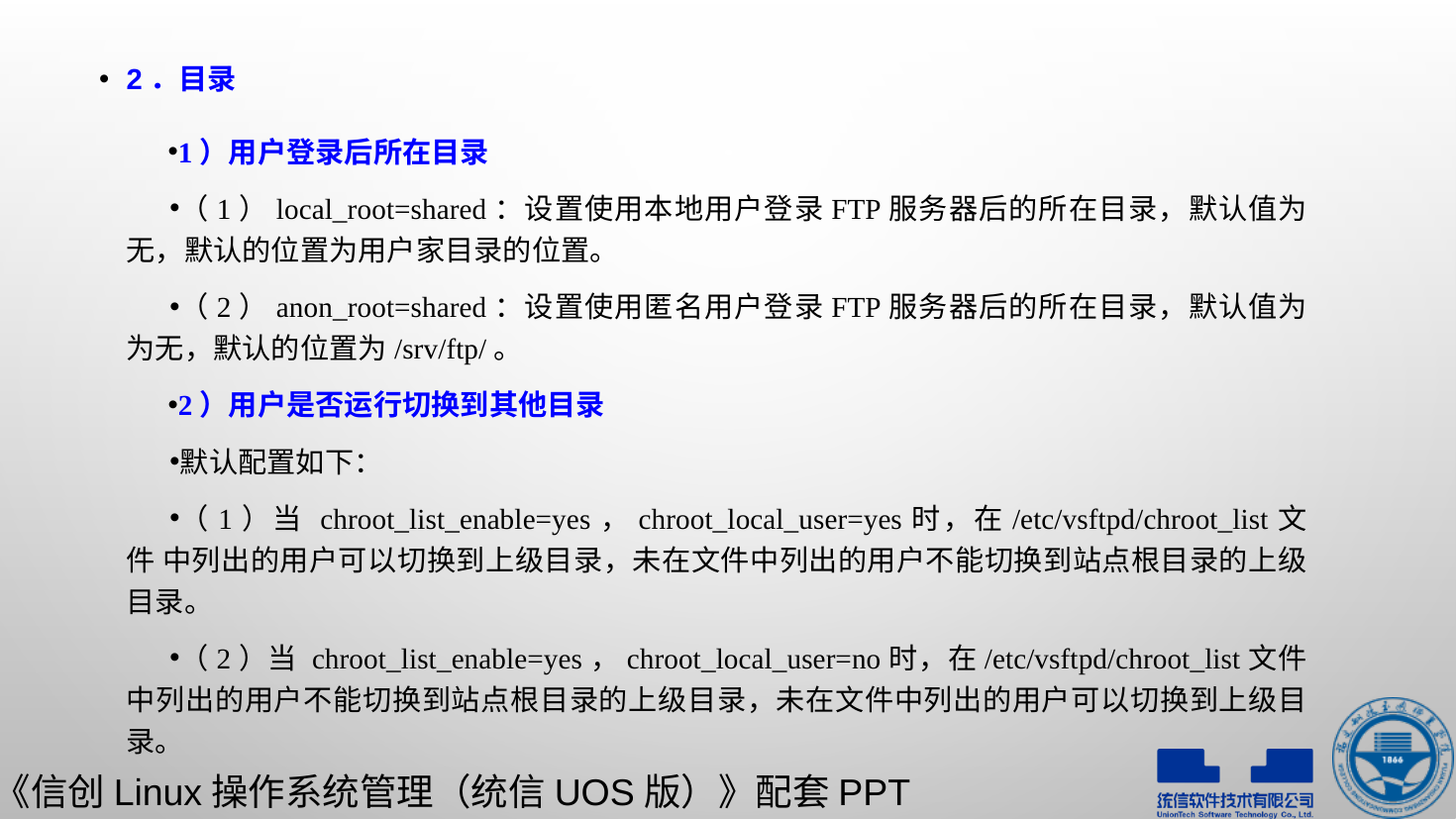

2．目录
1）用户登录后所在目录
（1）local_root=shared：设置使用本地用户登录FTP服务器后的所在目录，默认值为无，默认的位置为用户家目录的位置。
（2）anon_root=shared：设置使用匿名用户登录FTP服务器后的所在目录，默认值为为无，默认的位置为/srv/ftp/。
2）用户是否运行切换到其他目录
默认配置如下：
（1）当 chroot_list_enable=yes，chroot_local_user=yes时，在/etc/vsftpd/chroot_list文件 中列出的用户可以切换到上级目录，未在文件中列出的用户不能切换到站点根目录的上级目录。
（2）当 chroot_list_enable=yes，chroot_local_user=no时，在/etc/vsftpd/chroot_list文件中列出的用户不能切换到站点根目录的上级目录，未在文件中列出的用户可以切换到上级目录。